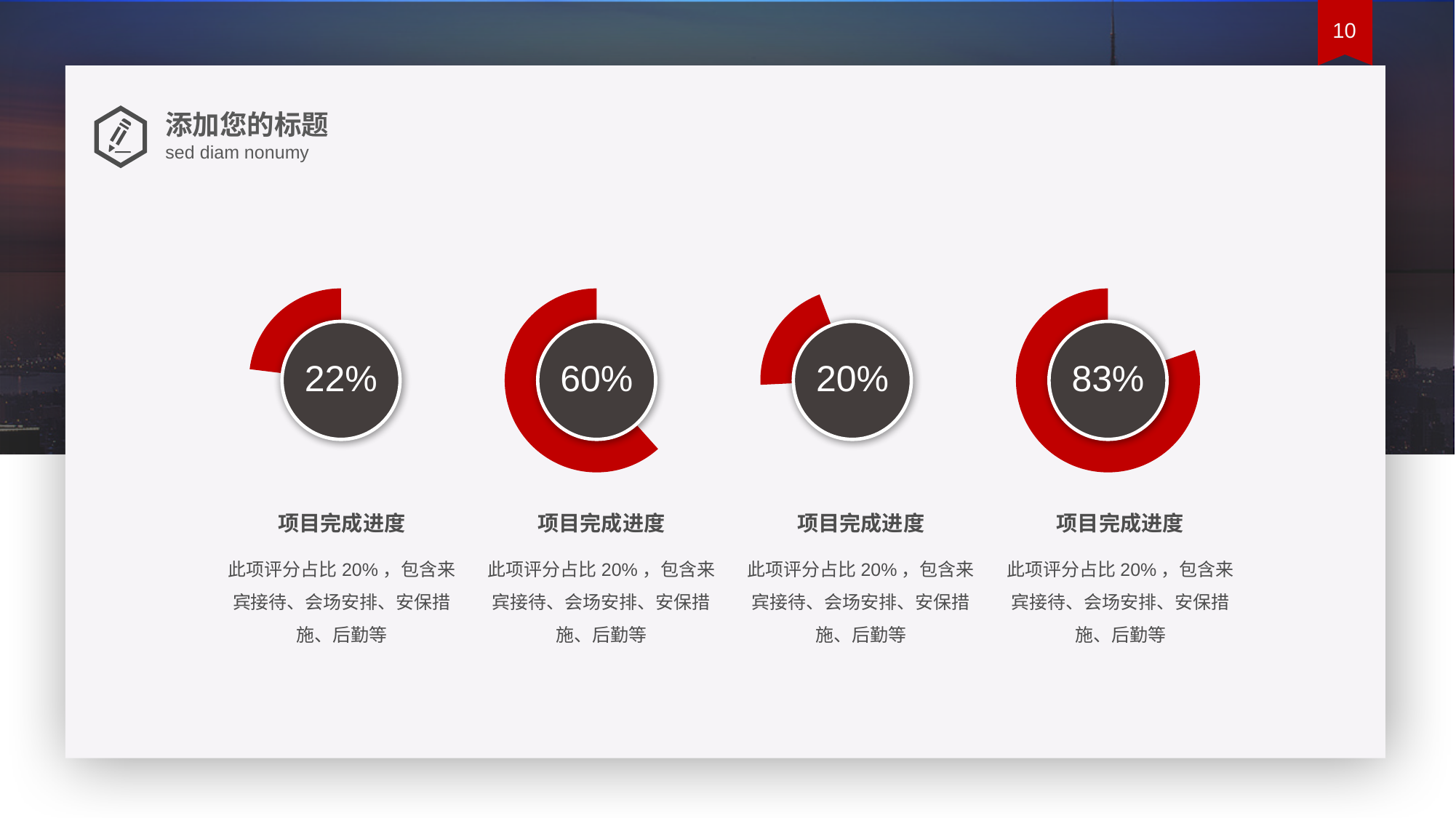

添加您的标题
sed diam nonumy

22%

60%

20%

83%
项目完成进度
此项评分占比20%，包含来宾接待、会场安排、安保措施、后勤等
项目完成进度
此项评分占比20%，包含来宾接待、会场安排、安保措施、后勤等
项目完成进度
此项评分占比20%，包含来宾接待、会场安排、安保措施、后勤等
项目完成进度
此项评分占比20%，包含来宾接待、会场安排、安保措施、后勤等